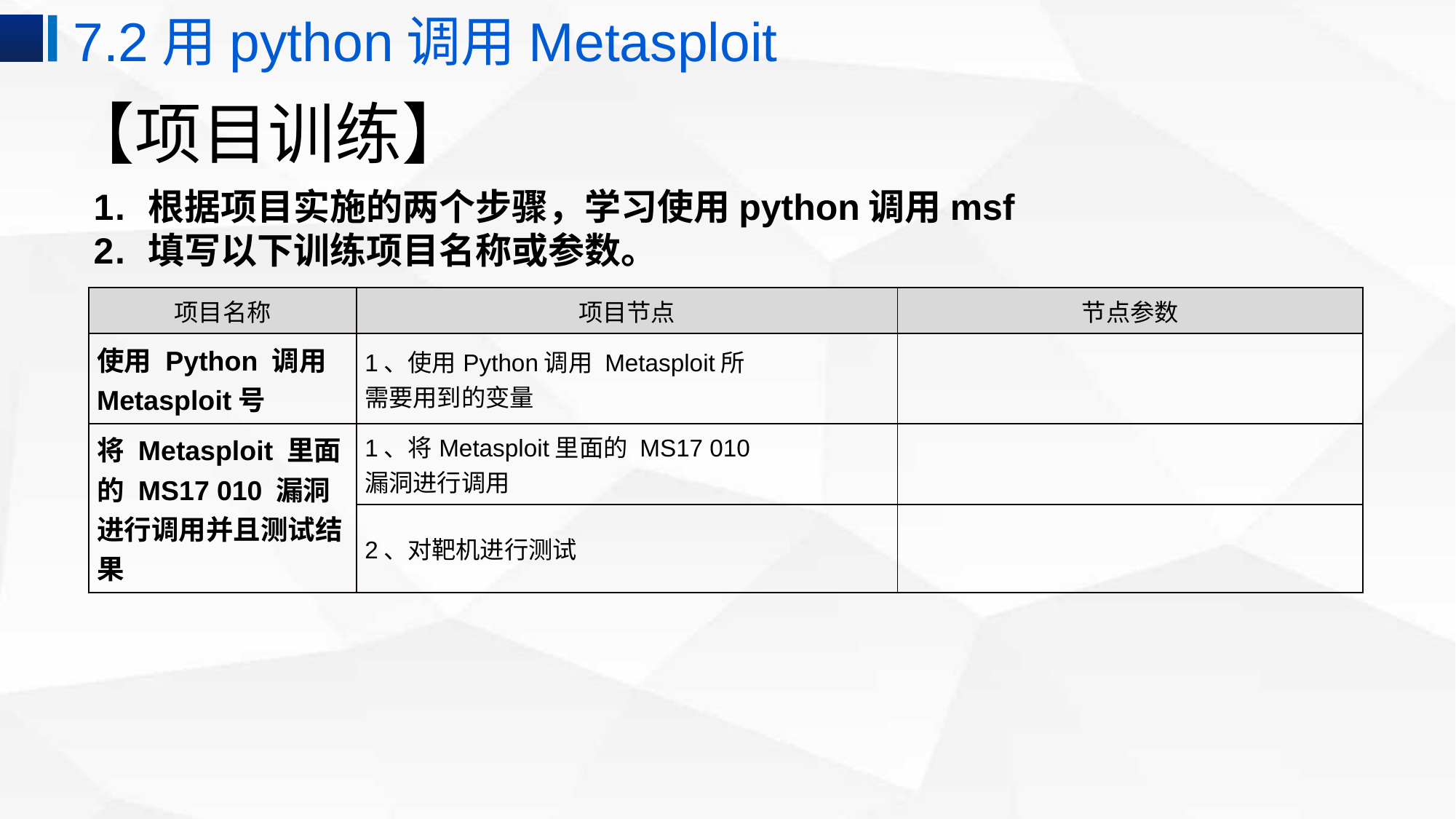

7.2用python调用Metasploit

# 【项目训练】
根据项目实施的两个步骤，学习使用python调用msf
填写以下训练项目名称或参数。
| 项目名称 | 项目节点 | 节点参数 |
| --- | --- | --- |
| 使用 Python 调用 Metasploit号 | 1、使用Python调用 Metasploit所 需要用到的变量 |  |
| 将 Metasploit 里面的 MS17 010 漏洞进行调用并且测试结果 | 1、将Metasploit里面的 MS17 010 漏洞进行调用 |  |
|  | 2、对靶机进行测试 |  |